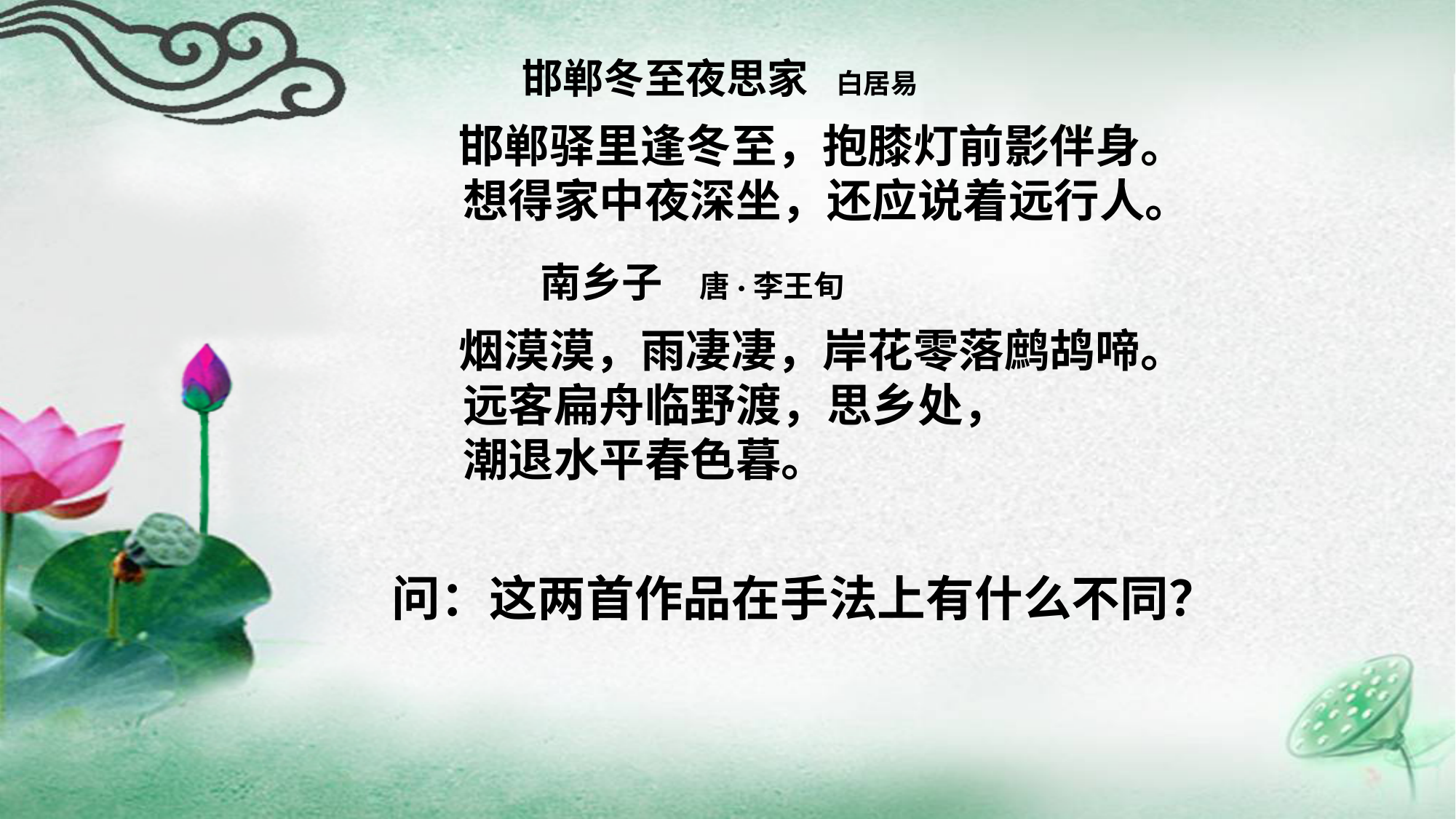

邯郸冬至夜思家   白居易
   邯郸驿里逢冬至，抱膝灯前影伴身。
   想得家中夜深坐，还应说着远行人。
            南乡子    唐·李王旬

   烟漠漠，雨凄凄，岸花零落鹧鸪啼。
   远客扁舟临野渡，思乡处，
   潮退水平春色暮。

 问：这两首作品在手法上有什么不同？